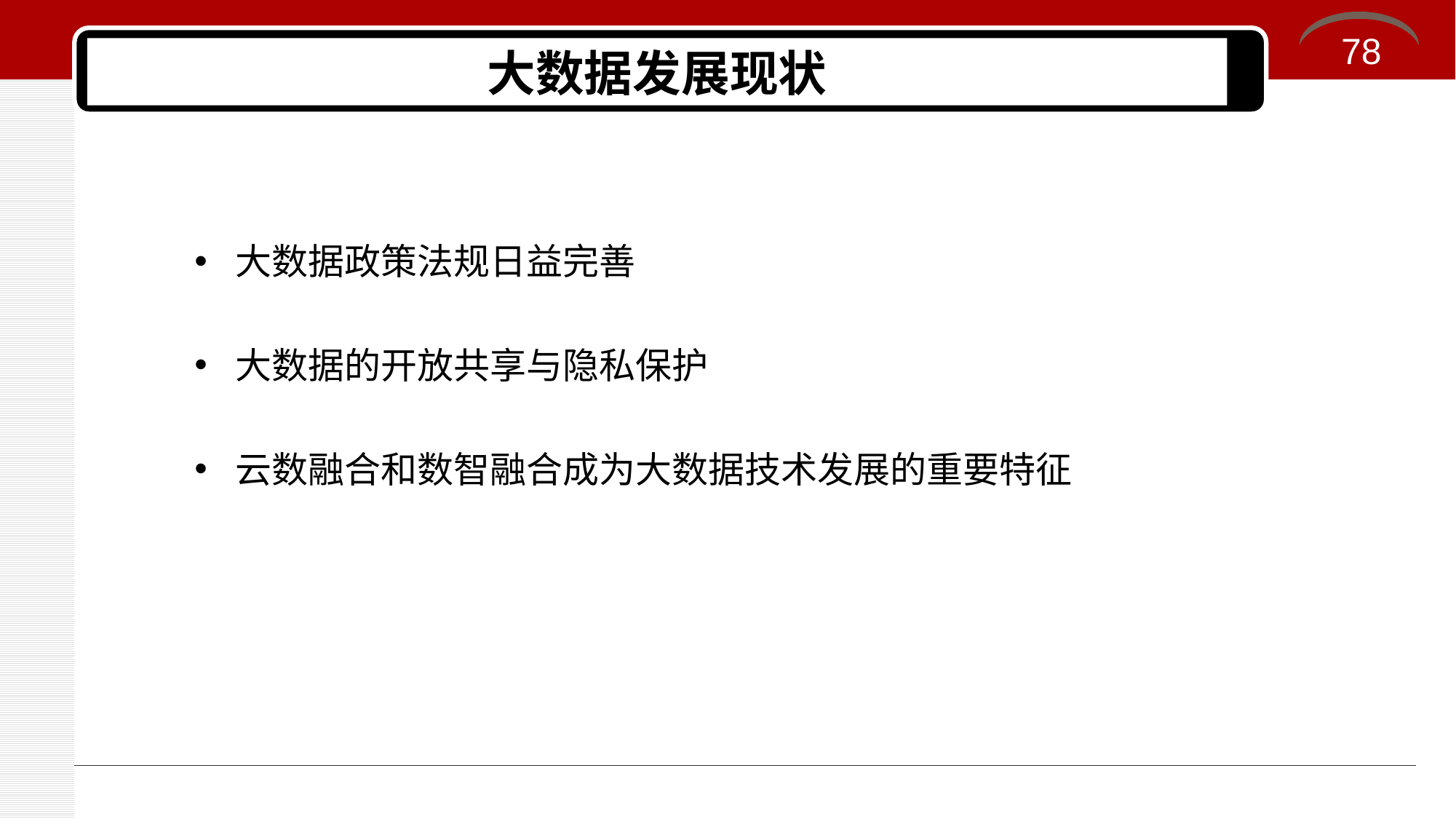

78
# 大数据发展现状
大数据政策法规日益完善
大数据的开放共享与隐私保护
云数融合和数智融合成为大数据技术发展的重要特征